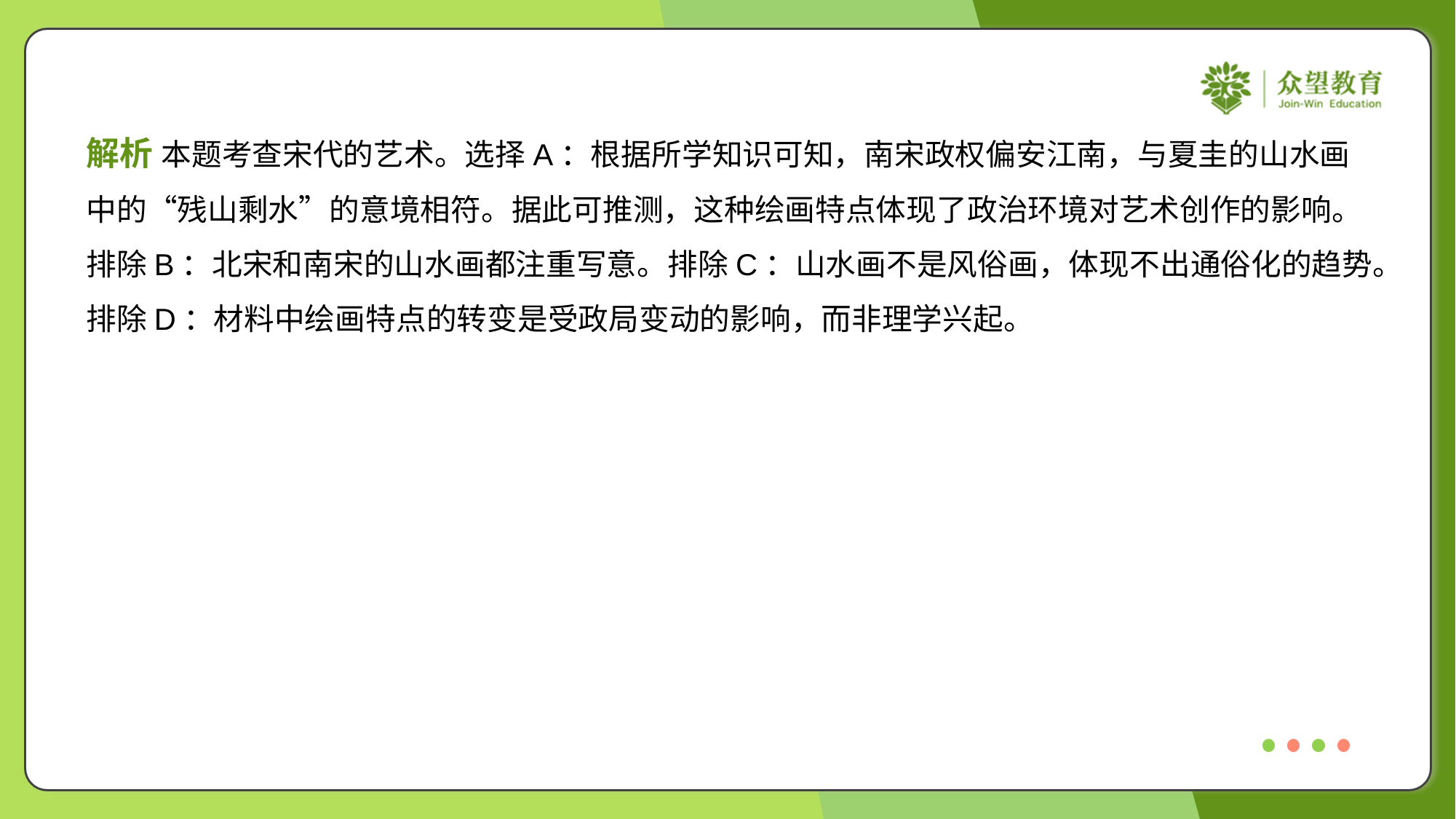

解析 本题考查宋代的艺术。选择A：根据所学知识可知，南宋政权偏安江南，与夏圭的山水画
中的“残山剩水”的意境相符。据此可推测，这种绘画特点体现了政治环境对艺术创作的影响。
排除B：北宋和南宋的山水画都注重写意。排除C：山水画不是风俗画，体现不出通俗化的趋势。
排除D：材料中绘画特点的转变是受政局变动的影响，而非理学兴起。